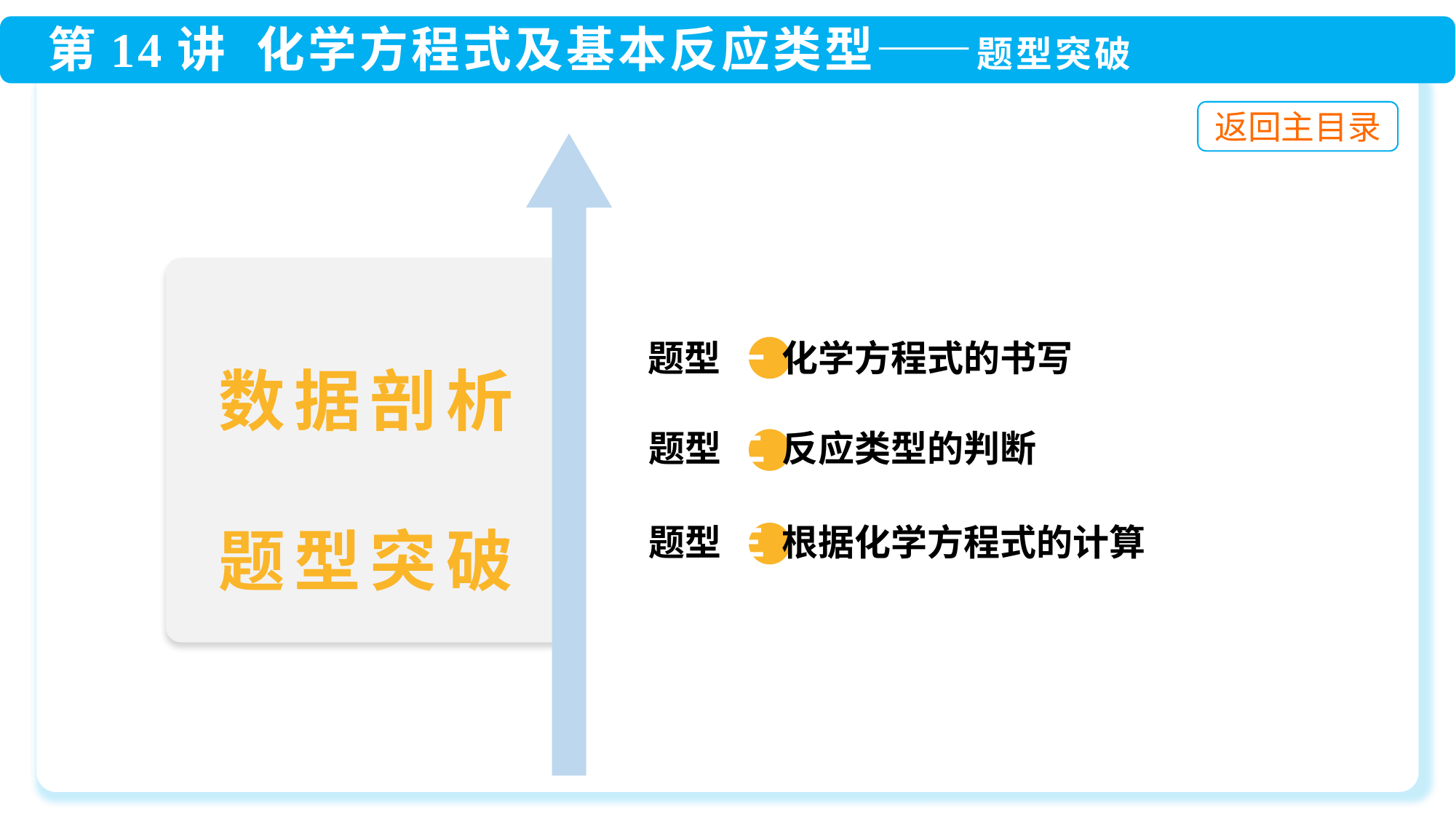

题型 一  化学方程式的书写
  题型 二  反应类型的判断

数据剖析
题型突破
  题型 三  根据化学方程式的计算